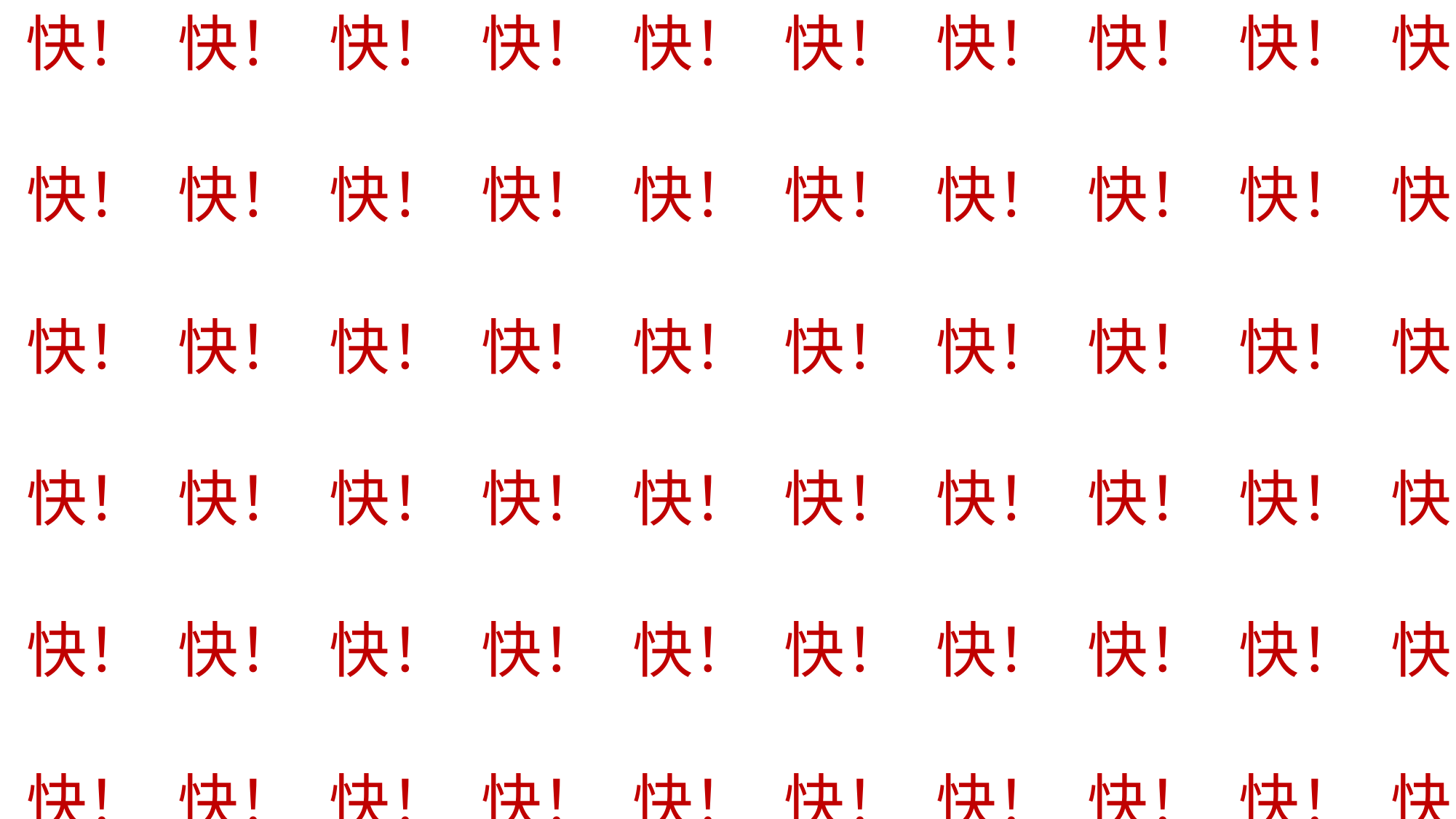

快！
快！
快！
快！
快！
快！
快！
快！
快！
快！
快！
快！
快！
快！
快！
快！
快！
快！
快！
快！
快！
快！
快！
快！
快！
快！
快！
快！
快！
快！
快！
快！
快！
快！
快！
快！
快！
快！
快！
快！
快！
快！
快！
快！
快！
快！
快！
快！
快！
快！
快！
快！
快！
快！
快！
快！
快！
快！
快！
快！